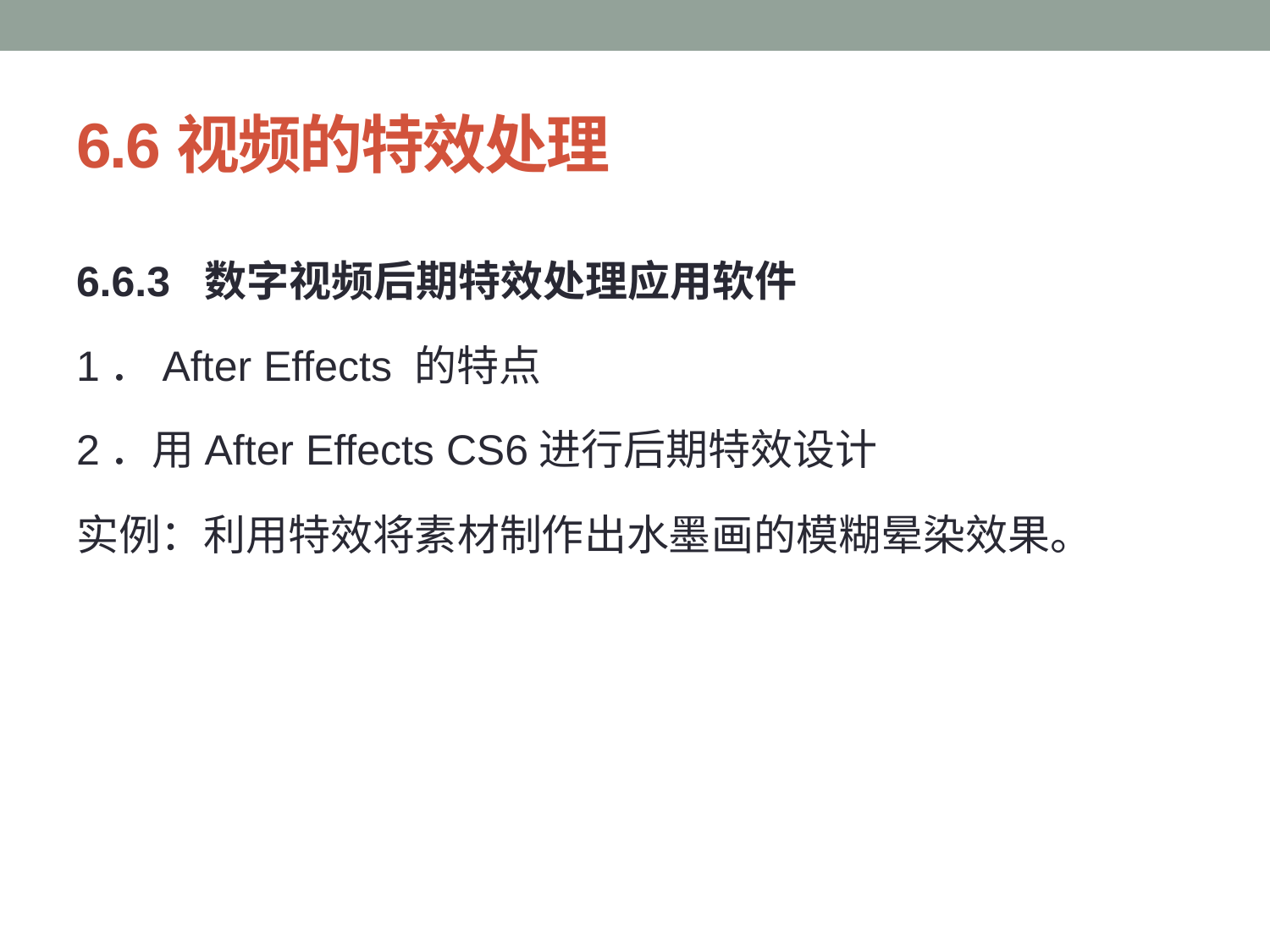

# 6.6视频的特效处理
6.6.3  数字视频后期特效处理应用软件
1．After Effects 的特点
2．用After Effects CS6进行后期特效设计
实例：利用特效将素材制作出水墨画的模糊晕染效果。